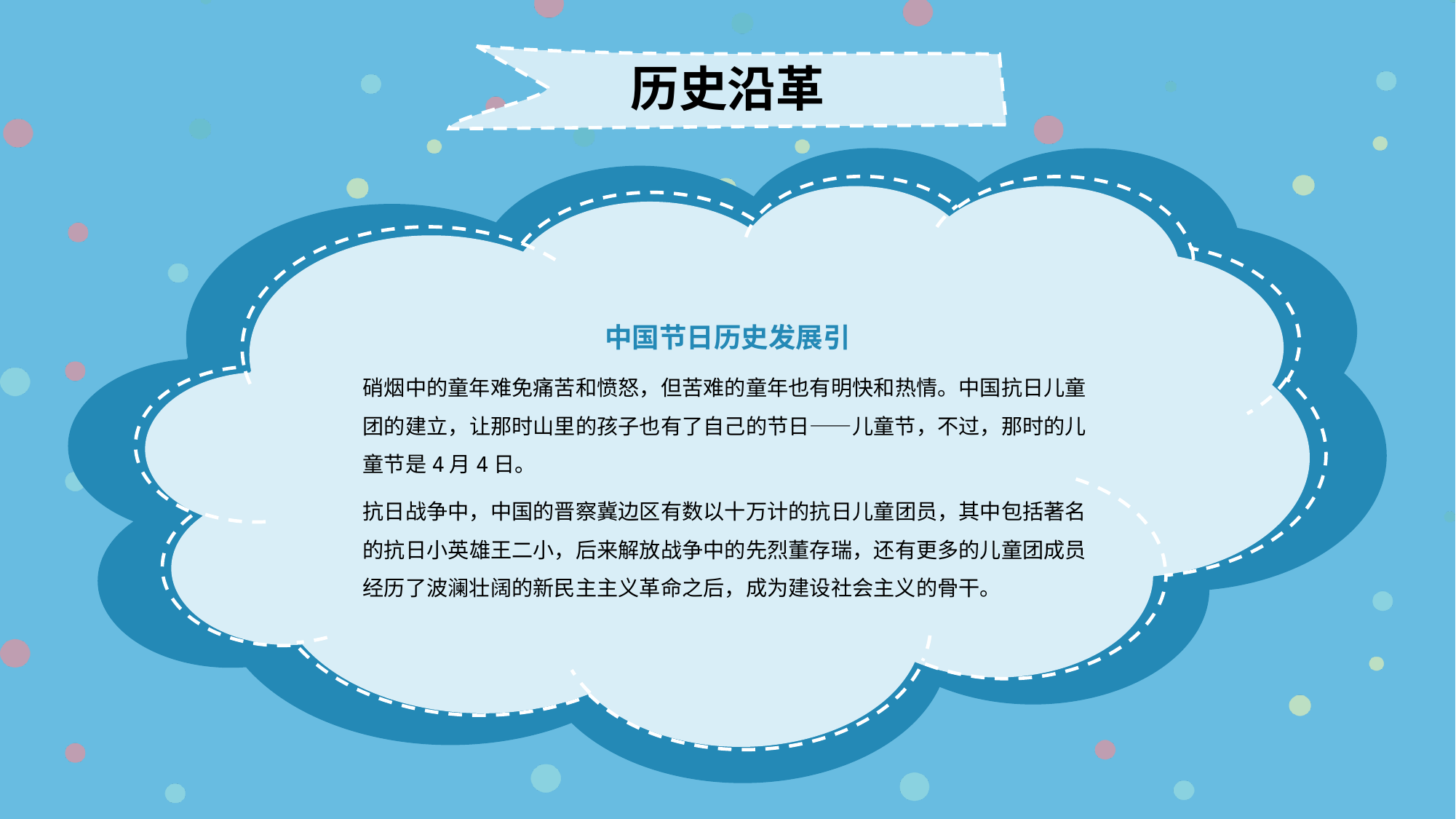

历史沿革

中国节日历史发展引
硝烟中的童年难免痛苦和愤怒，但苦难的童年也有明快和热情。中国抗日儿童团的建立，让那时山里的孩子也有了自己的节日——儿童节，不过，那时的儿童节是4月4日。
抗日战争中，中国的晋察冀边区有数以十万计的抗日儿童团员，其中包括著名的抗日小英雄王二小，后来解放战争中的先烈董存瑞，还有更多的儿童团成员经历了波澜壮阔的新民主主义革命之后，成为建设社会主义的骨干。